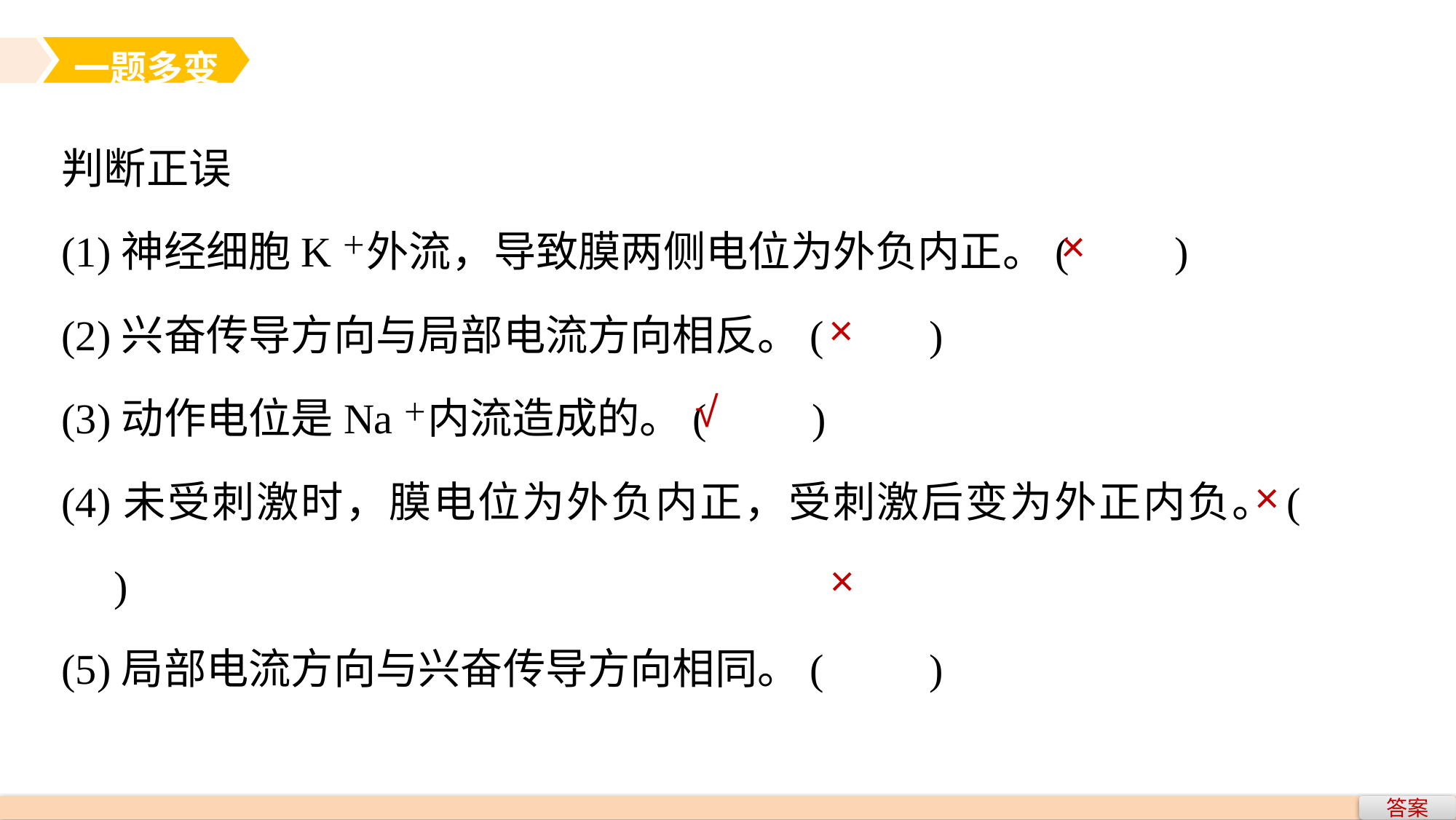

一题多变

判断正误
(1)神经细胞K＋外流，导致膜两侧电位为外负内正。(　　)
(2)兴奋传导方向与局部电流方向相反。(　　)
(3)动作电位是Na＋内流造成的。(　　)
(4)未受刺激时，膜电位为外负内正，受刺激后变为外正内负。(　　)
(5)局部电流方向与兴奋传导方向相同。(　　)
×
×
√
×
×
答案